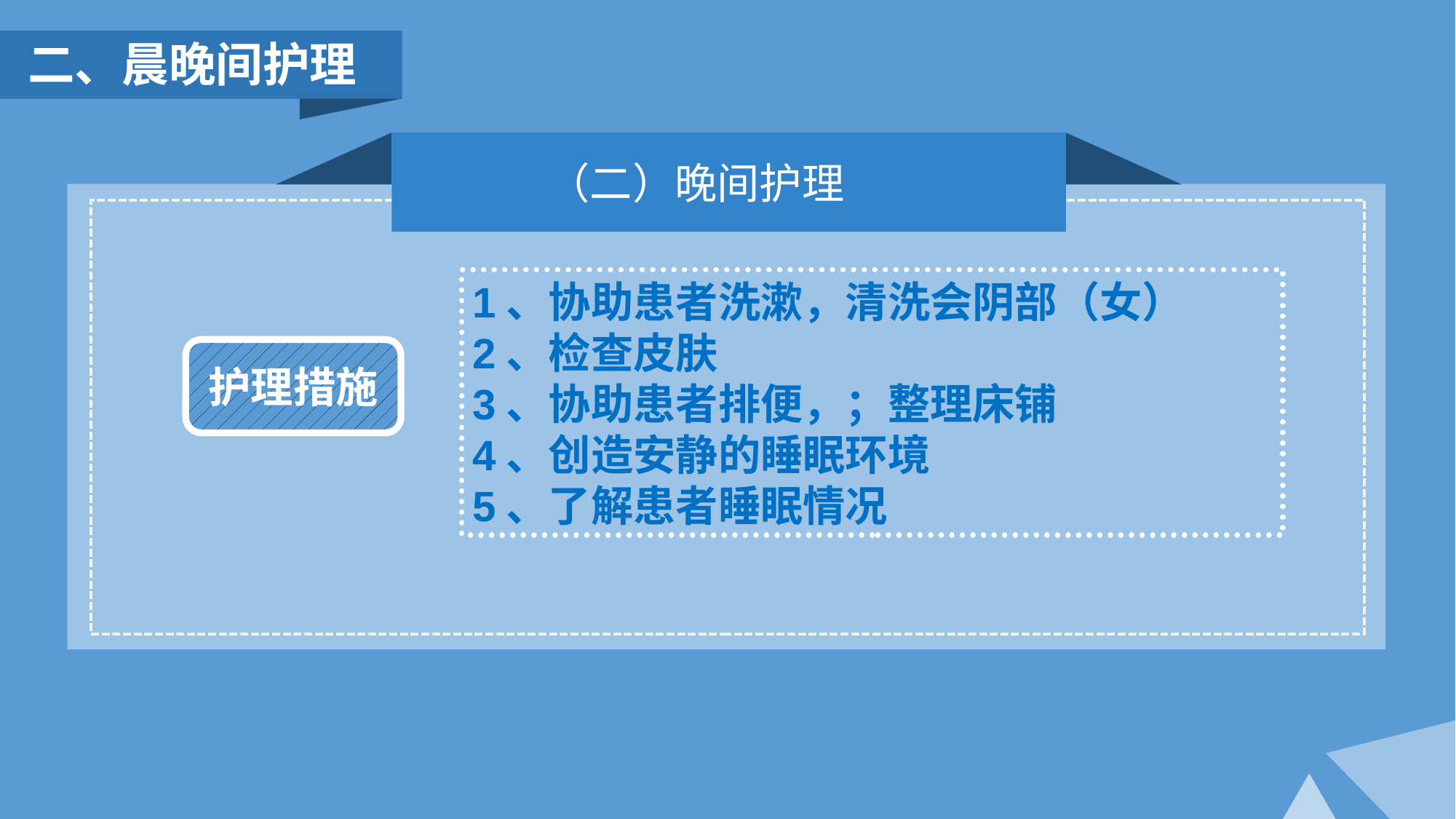

二、晨晚间护理

（二）晚间护理

1、协助患者洗漱，清洗会阴部（女）
2、检查皮肤
3、协助患者排便，；整理床铺
4、创造安静的睡眠环境
5、了解患者睡眠情况
护理措施